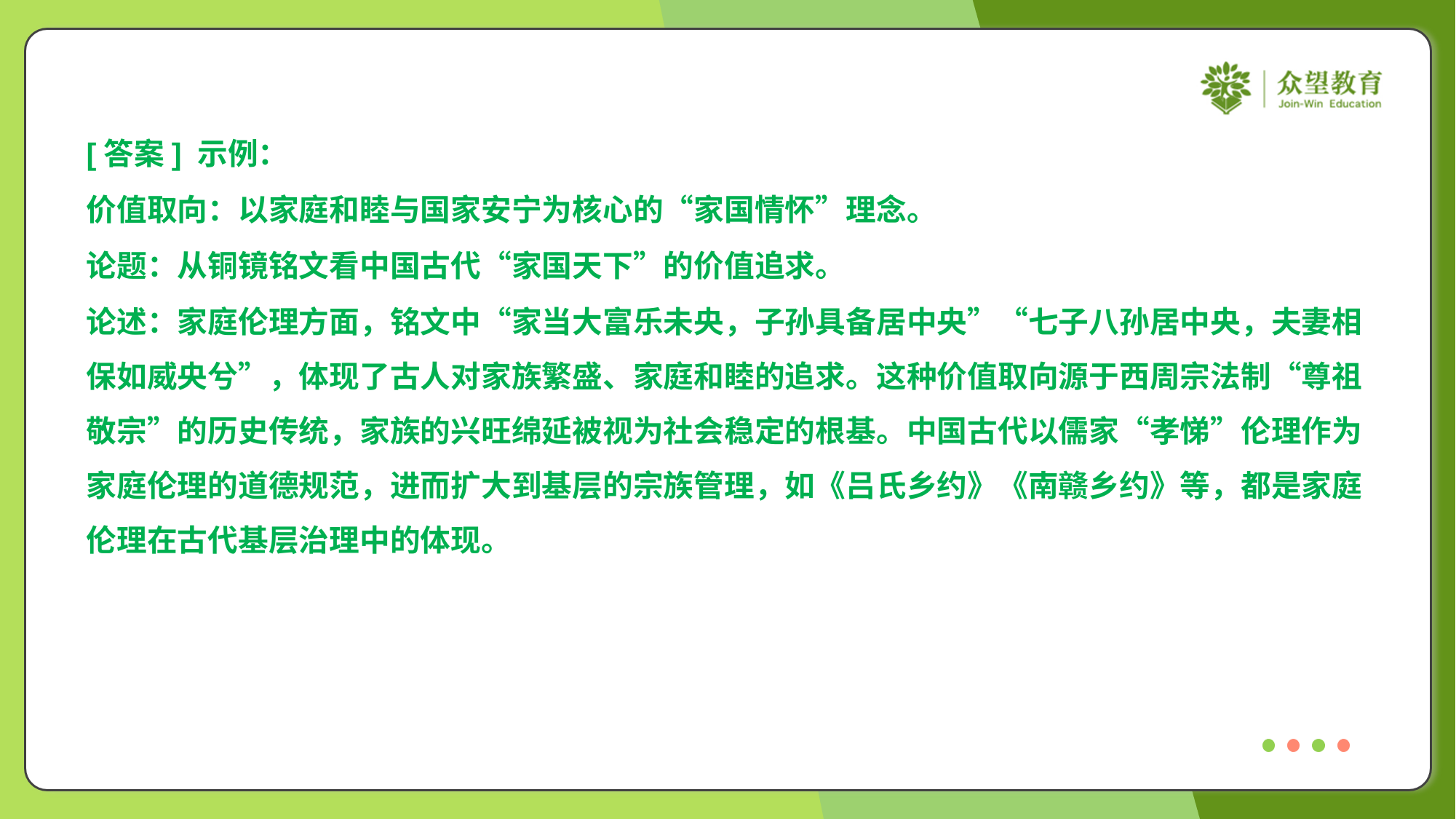

[答案] 示例：
价值取向：以家庭和睦与国家安宁为核心的“家国情怀”理念。
论题：从铜镜铭文看中国古代“家国天下”的价值追求。
论述：家庭伦理方面，铭文中“家当大富乐未央，子孙具备居中央”“七子八孙居中央，夫妻相
保如威央兮”，体现了古人对家族繁盛、家庭和睦的追求。这种价值取向源于西周宗法制“尊祖
敬宗”的历史传统，家族的兴旺绵延被视为社会稳定的根基。中国古代以儒家“孝悌”伦理作为
家庭伦理的道德规范，进而扩大到基层的宗族管理，如《吕氏乡约》《南赣乡约》等，都是家庭
伦理在古代基层治理中的体现。